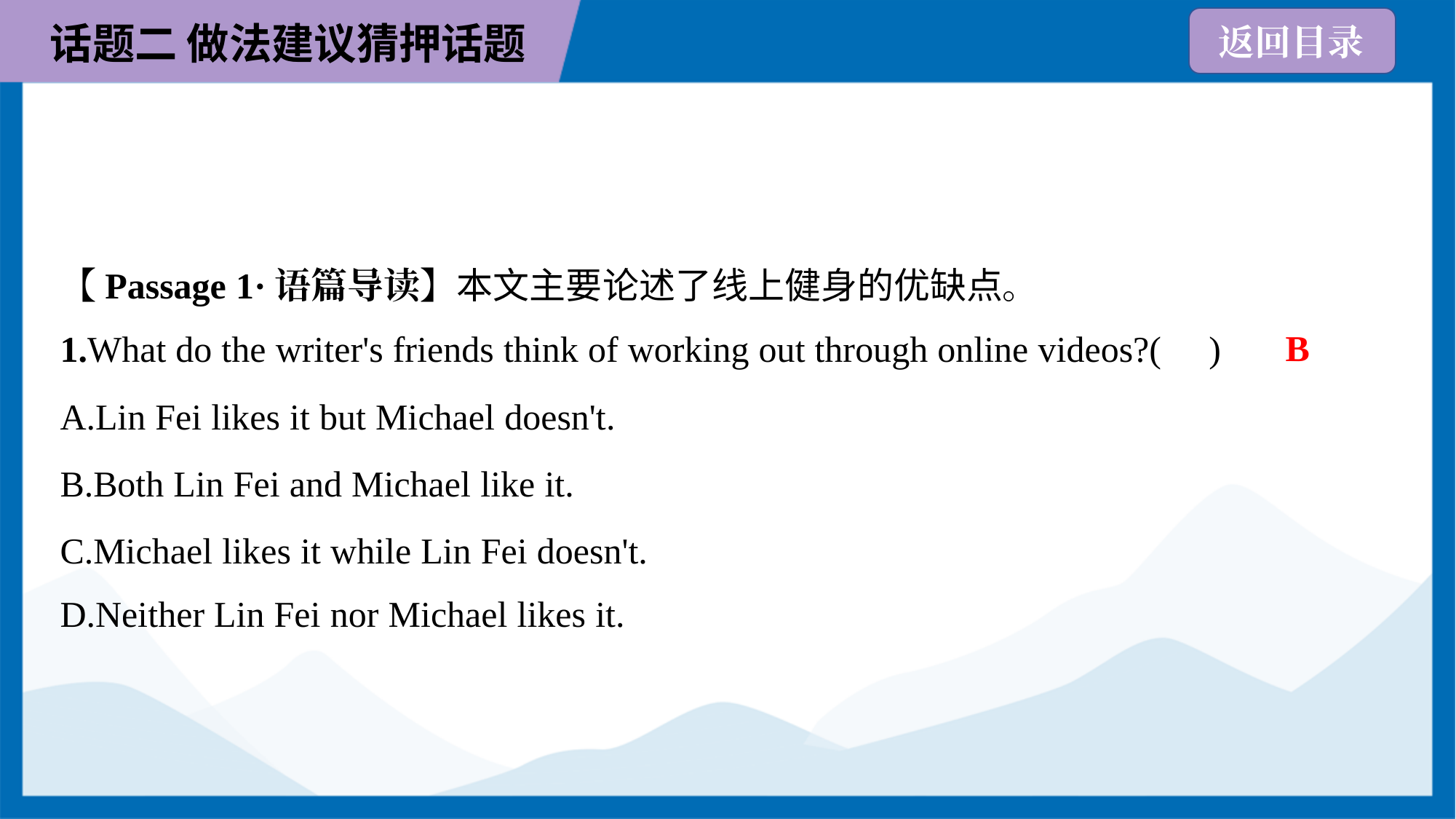

【Passage 1·语篇导读】本文主要论述了线上健身的优缺点。
B
1.What do the writer's friends think of working out through online videos?(     )
A.Lin Fei likes it but Michael doesn't.
B.Both Lin Fei and Michael like it.
C.Michael likes it while Lin Fei doesn't.
D.Neither Lin Fei nor Michael likes it.